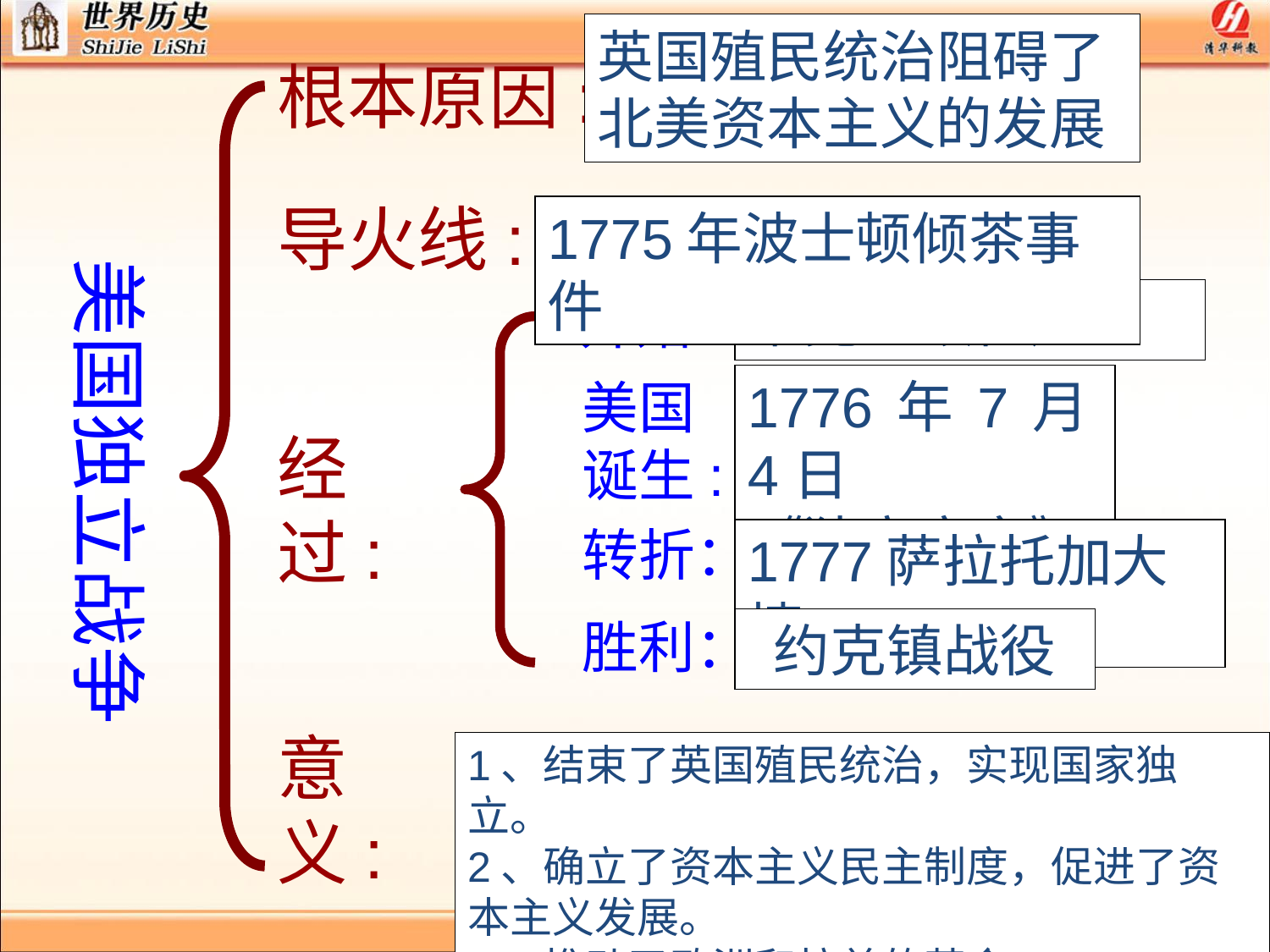

英国殖民统治阻碍了北美资本主义的发展
根本原因:

导火线:
1775年波士顿倾茶事件
美国独立战争
莱克星顿枪声
开始:

1776年7月4日
《独立宣言》
美国诞生:
经过:
转折：
1777萨拉托加大捷
胜利：
 约克镇战役
意义:
1、结束了英国殖民统治，实现国家独立。
2、确立了资本主义民主制度，促进了资本主义发展。
3、推动了欧洲和拉美的革命。